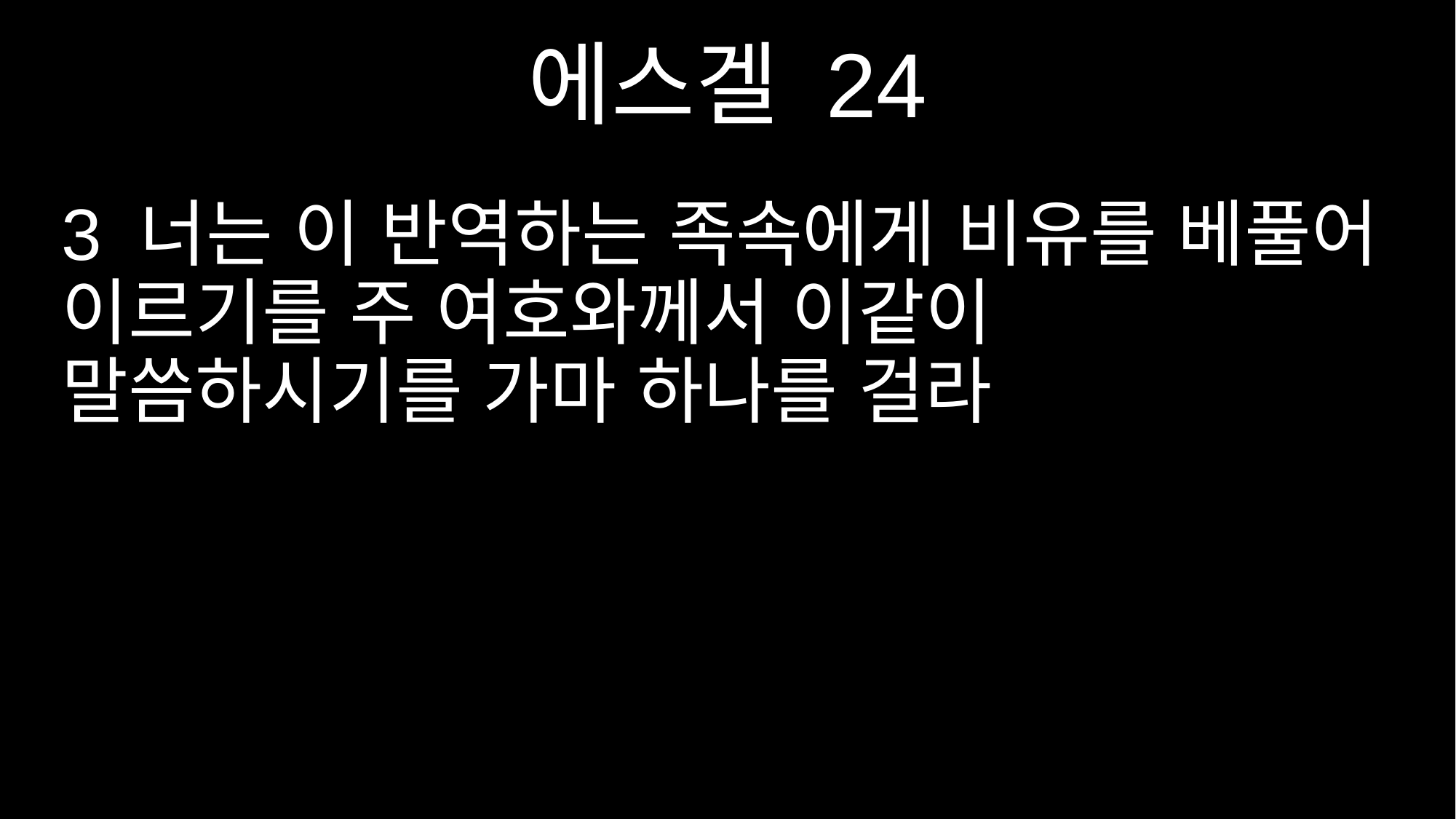

에스겔 24
3 너는 이 반역하는 족속에게 비유를 베풀어 이르기를 주 여호와께서 이같이 말씀하시기를 가마 하나를 걸라